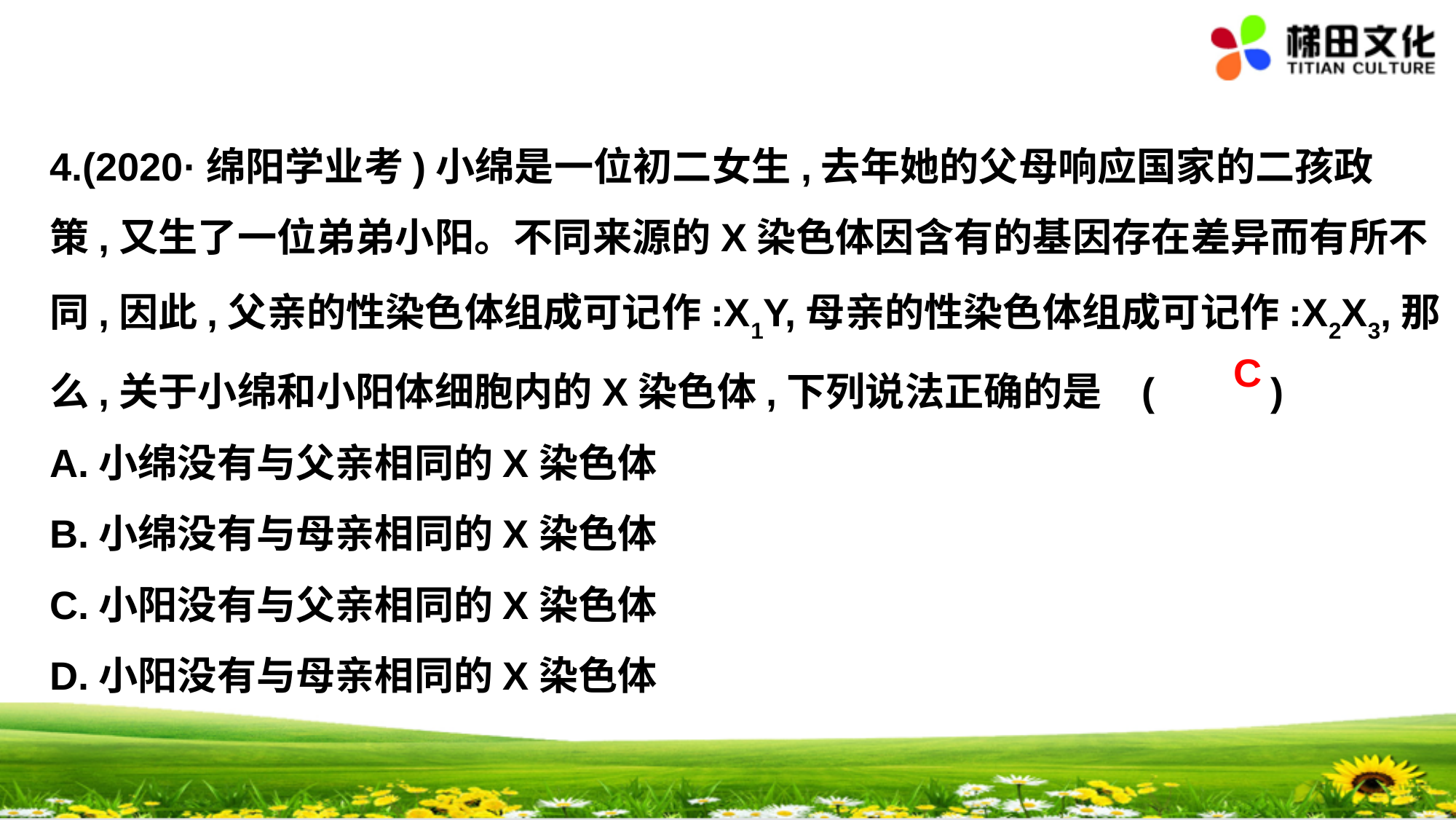

4.(2020·绵阳学业考)小绵是一位初二女生,去年她的父母响应国家的二孩政
策,又生了一位弟弟小阳。不同来源的X染色体因含有的基因存在差异而有所不
同,因此,父亲的性染色体组成可记作:X1Y,母亲的性染色体组成可记作:X2X3,那
么,关于小绵和小阳体细胞内的X染色体,下列说法正确的是	(　  　)
A.小绵没有与父亲相同的X染色体
B.小绵没有与母亲相同的X染色体
C.小阳没有与父亲相同的X染色体
D.小阳没有与母亲相同的X染色体
C